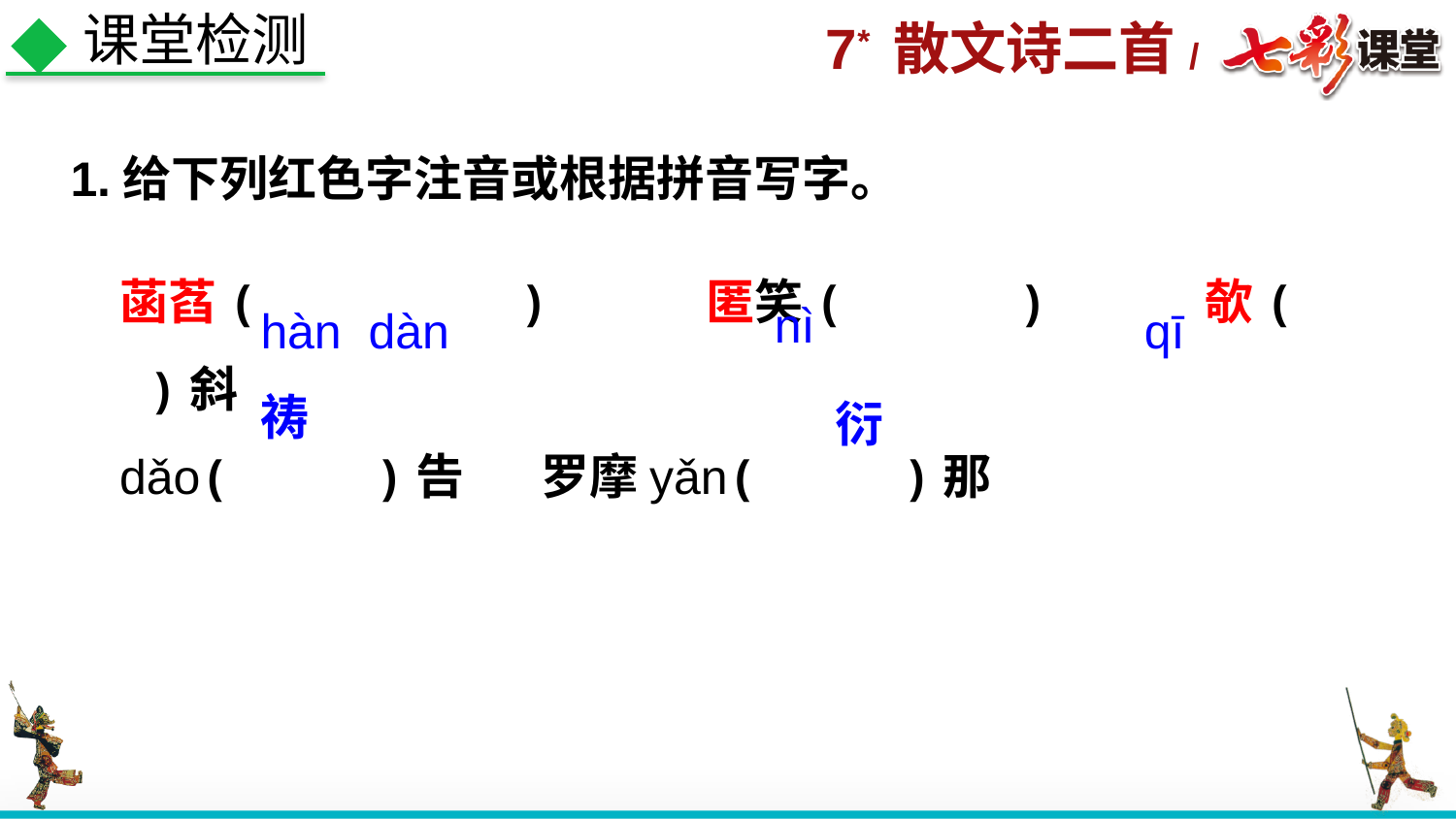

课堂检测

 1.给下列红色字注音或根据拼音写字。
菡萏(         )     匿笑(      )     欹(     )斜
dǎo(     )告       罗摩yǎn(     )那

nì
hàn  dàn
qī
祷
 衍